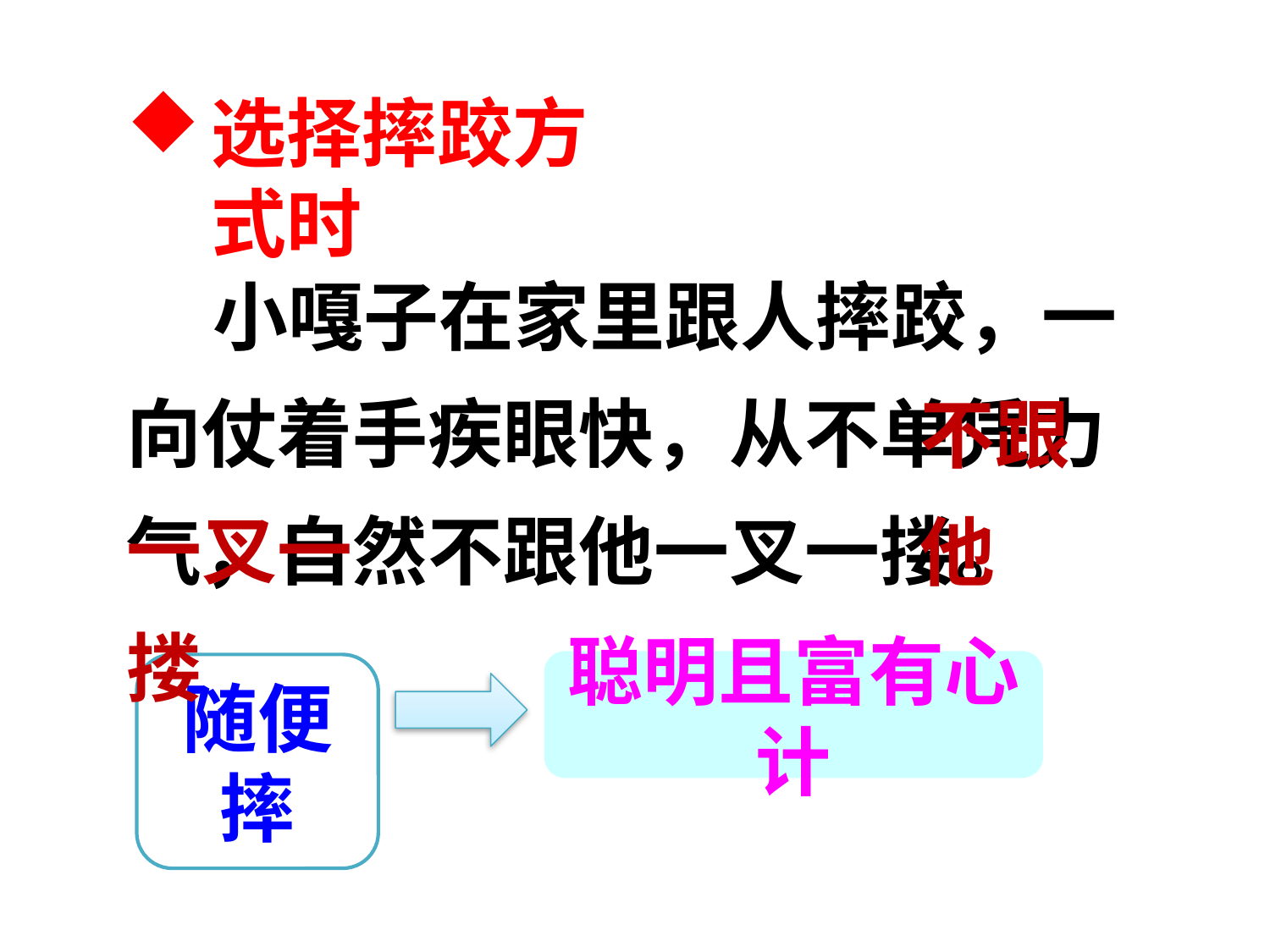

选择摔跤方式时
    小嘎子在家里跟人摔跤，一向仗着手疾眼快，从不单凭力气，自然不跟他一叉一搂。
不跟他
一叉一搂
聪明且富有心计
随便摔